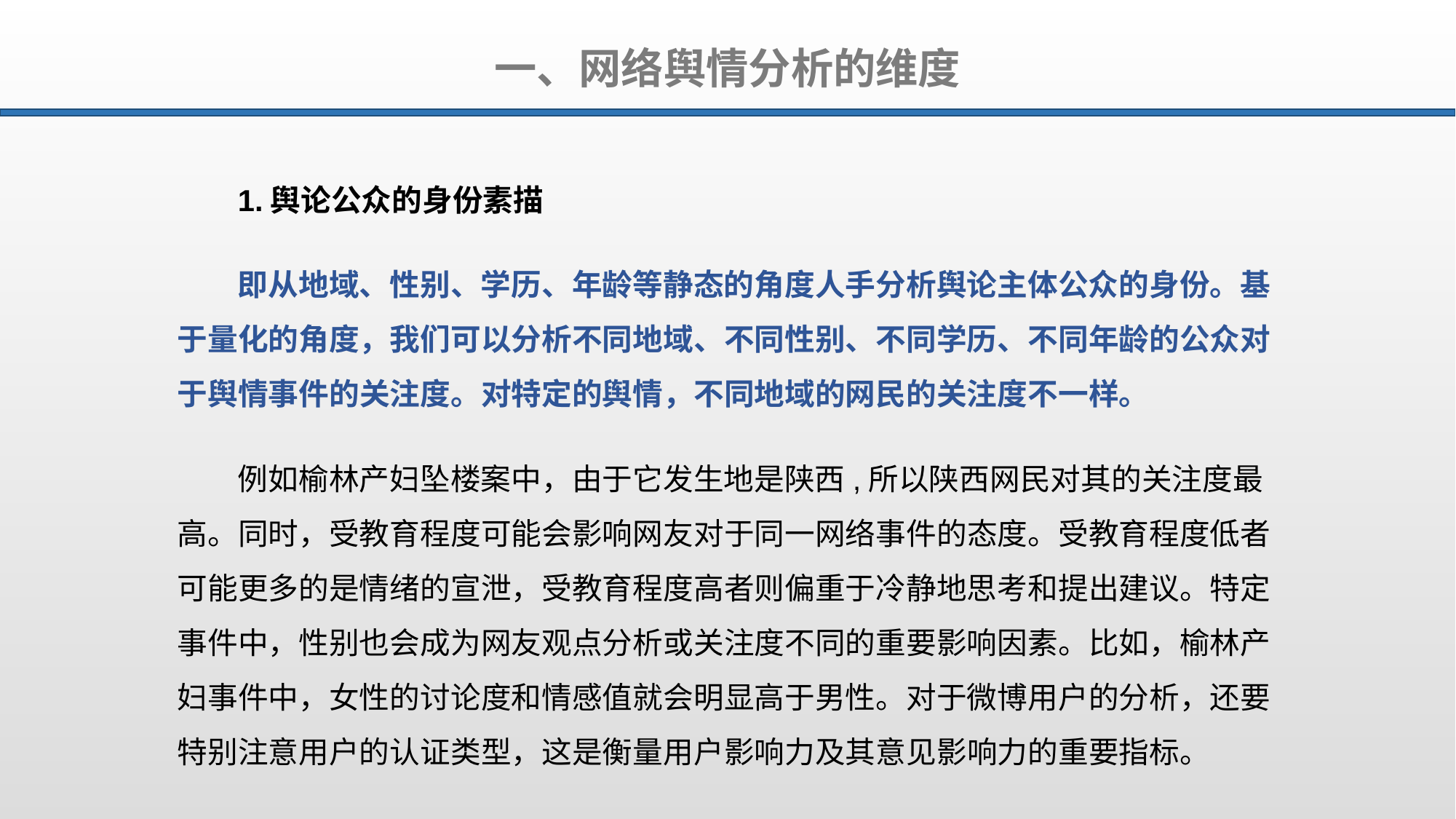

一、网络舆情分析的维度

1.舆论公众的身份素描
即从地域、性别、学历、年龄等静态的角度人手分析舆论主体公众的身份。基于量化的角度，我们可以分析不同地域、不同性别、不同学历、不同年龄的公众对于舆情事件的关注度。对特定的舆情，不同地域的网民的关注度不一样。
例如榆林产妇坠楼案中，由于它发生地是陕西,所以陕西网民对其的关注度最高。同时，受教育程度可能会影响网友对于同一网络事件的态度。受教育程度低者可能更多的是情绪的宣泄，受教育程度高者则偏重于冷静地思考和提出建议。特定事件中，性别也会成为网友观点分析或关注度不同的重要影响因素。比如，榆林产妇事件中，女性的讨论度和情感值就会明显高于男性。对于微博用户的分析，还要特别注意用户的认证类型，这是衡量用户影响力及其意见影响力的重要指标。